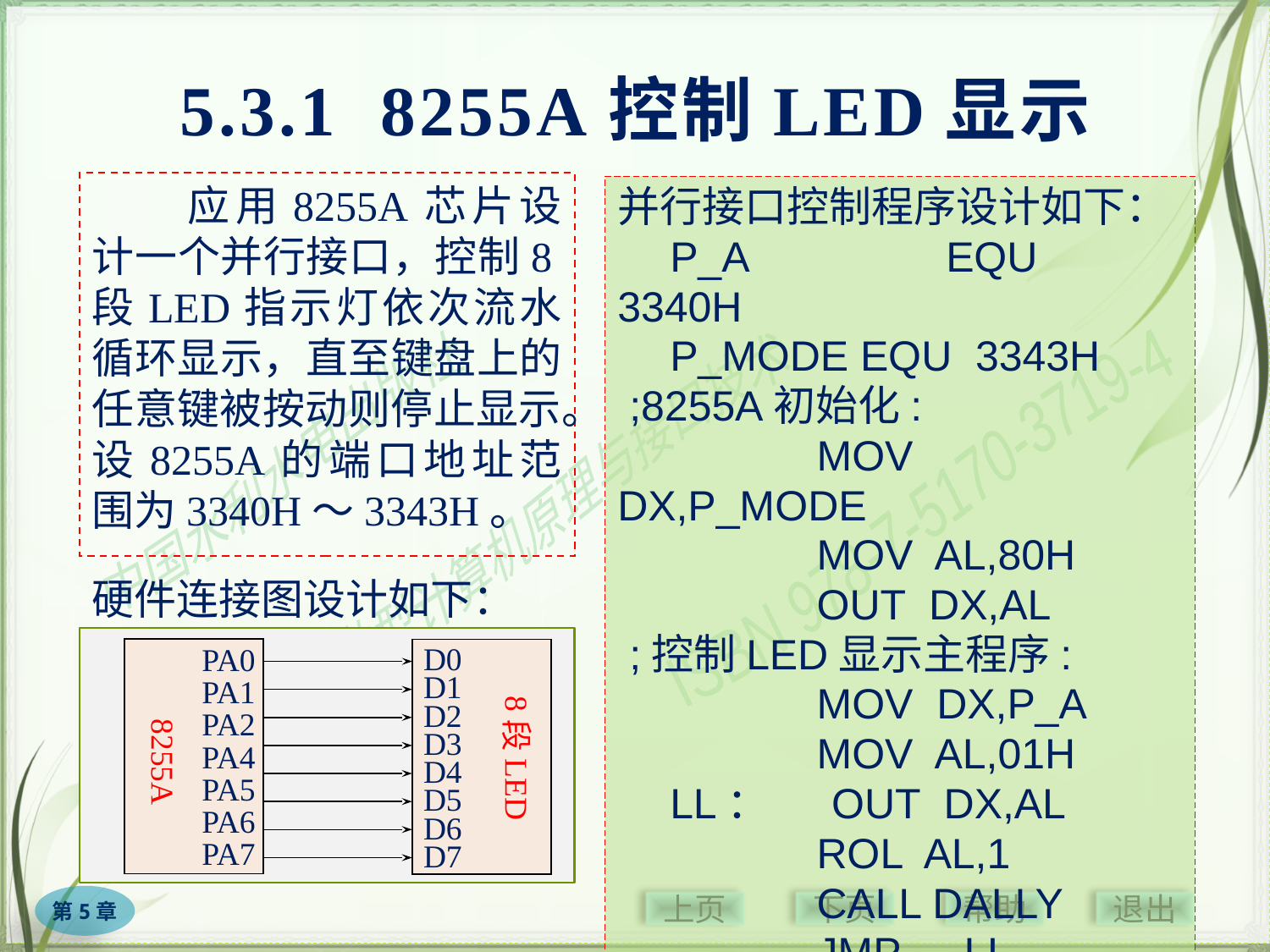

# 5.3.1  8255A控制LED显示
　　应用8255A芯片设计一个并行接口，控制8段LED指示灯依次流水循环显示，直至键盘上的任意键被按动则停止显示。设8255A的端口地址范围为3340H～3343H。
并行接口控制程序设计如下：
　P_A	 　EQU  3340H
　P_MODE EQU  3343H
 ;8255A初始化:
	 　MOV  DX,P_MODE
	 　MOV  AL,80H
	 　OUT  DX,AL
 ;控制LED显示主程序:
	 　MOV  DX,P_A
	 　MOV  AL,01H
　LL： 　OUT  DX,AL
	 　ROL  AL,1
	 　CALL DALLY
	 　JMP　LL
硬件连接图设计如下：

PA0
PA1
PA2
PA4
PA5
PA6
PA7
D0
D1
D2
D3
D4
D5
D6
D7
8段LED
8255A